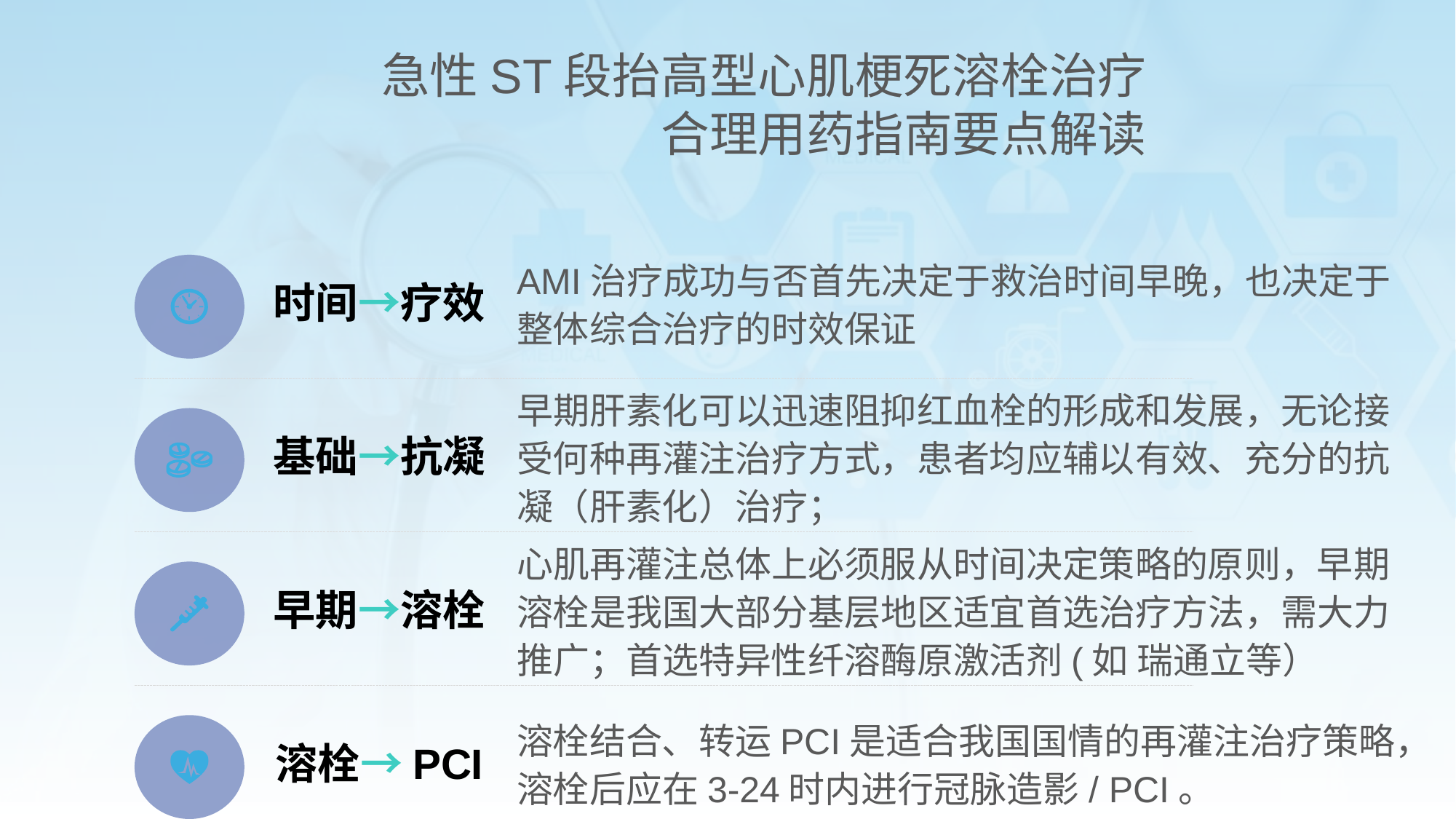

急性ST段抬高型心肌梗死溶栓治疗
合理用药指南要点解读

时间→疗效
AMI治疗成功与否首先决定于救治时间早晚，也决定于整体综合治疗的时效保证

基础→抗凝
早期肝素化可以迅速阻抑红血栓的形成和发展，无论接受何种再灌注治疗方式，患者均应辅以有效、充分的抗凝（肝素化）治疗；

早期→溶栓
心肌再灌注总体上必须服从时间决定策略的原则，早期溶栓是我国大部分基层地区适宜首选治疗方法，需大力推广；首选特异性纤溶酶原激活剂(如 瑞通立等）

溶栓→PCI
溶栓结合、转运PCI是适合我国国情的再灌注治疗策略，溶栓后应在3-24时内进行冠脉造影/ PCI。